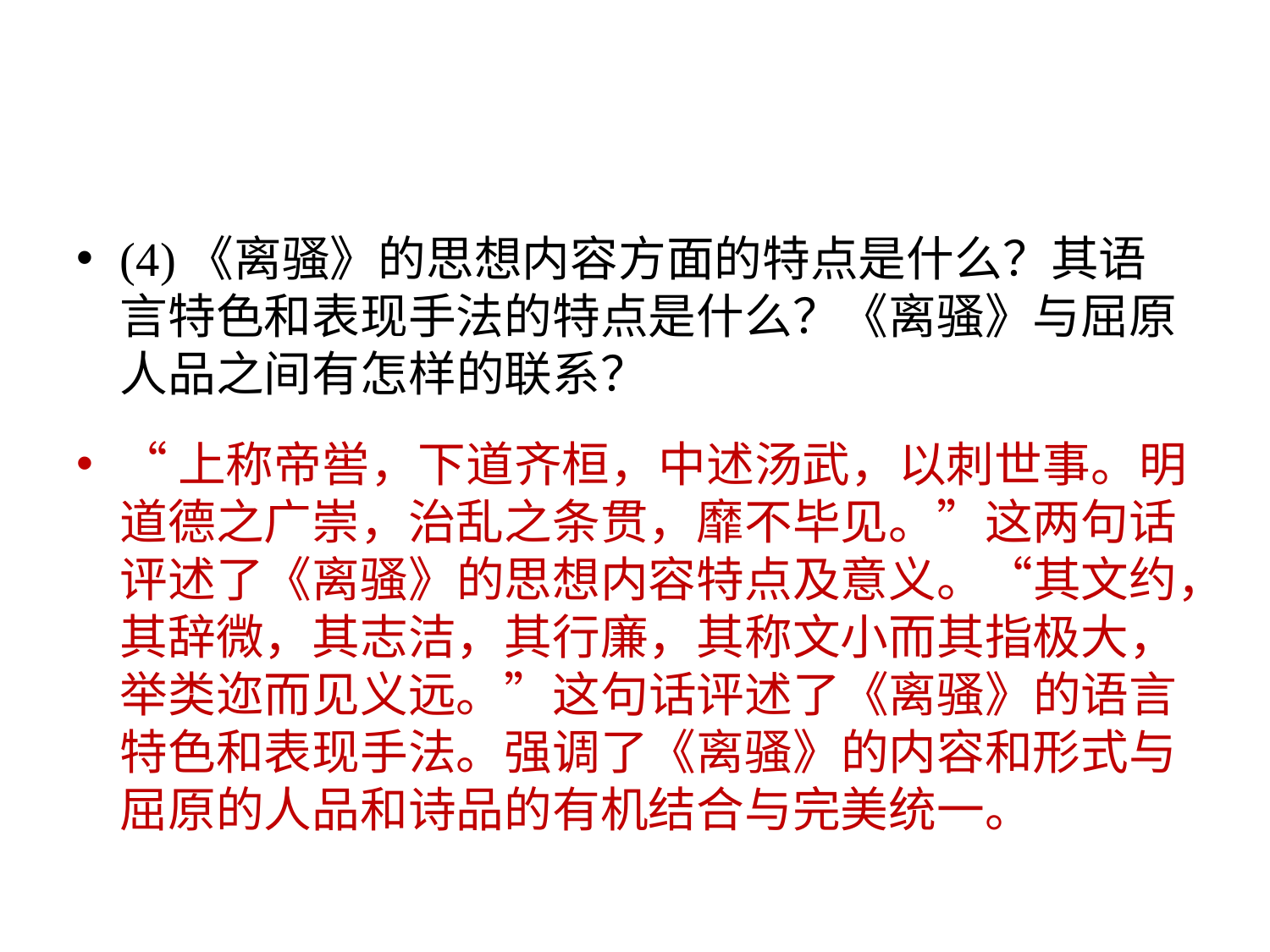

(4)《离骚》的思想内容方面的特点是什么？其语言特色和表现手法的特点是什么？《离骚》与屈原人品之间有怎样的联系？

“上称帝喾，下道齐桓，中述汤武，以刺世事。明道德之广崇，治乱之条贯，靡不毕见。”这两句话评述了《离骚》的思想内容特点及意义。“其文约，其辞微，其志洁，其行廉，其称文小而其指极大，举类迩而见义远。”这句话评述了《离骚》的语言特色和表现手法。强调了《离骚》的内容和形式与屈原的人品和诗品的有机结合与完美统一。